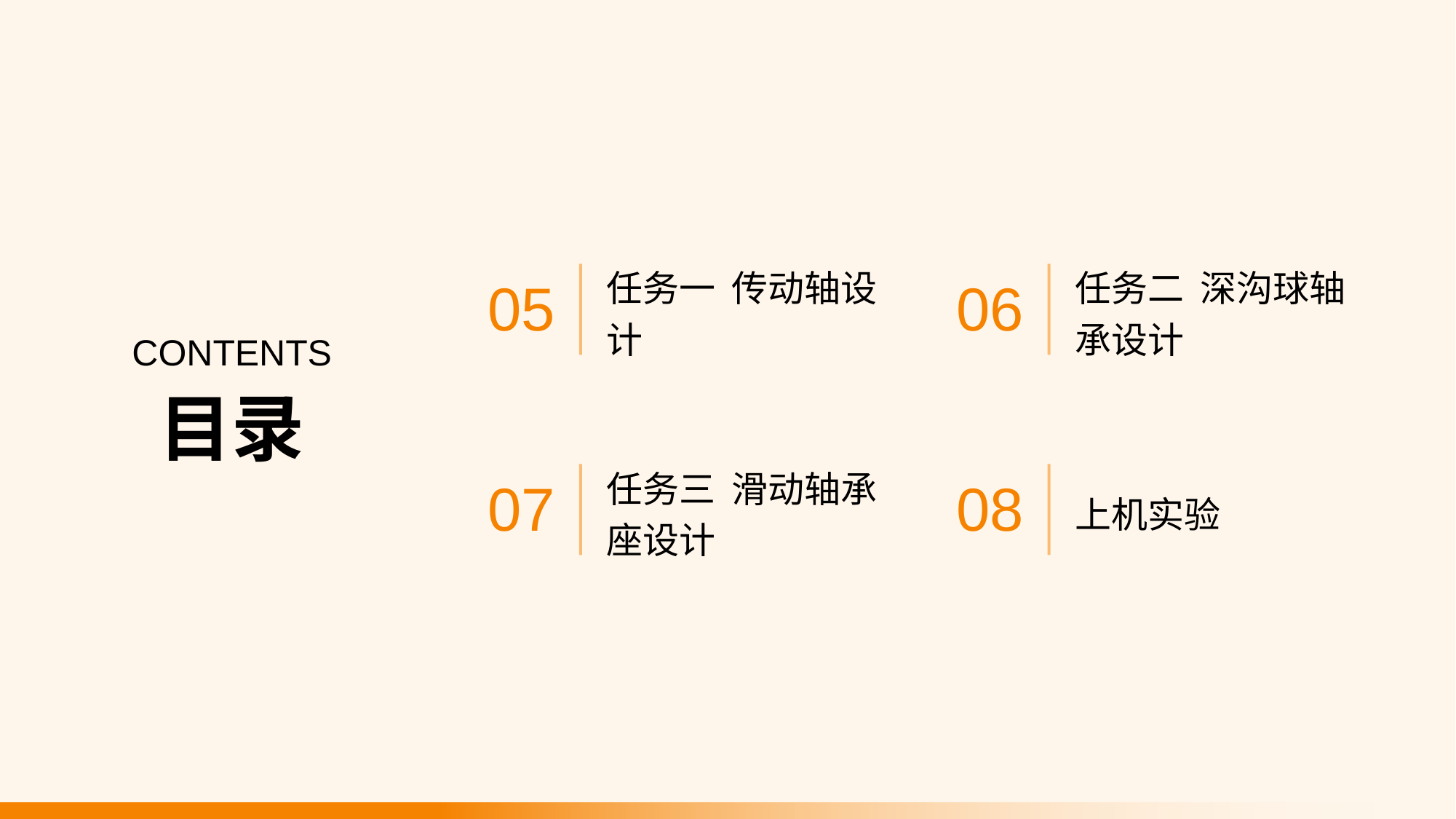

任务一  传动轴设计
任务二  深沟球轴承设计

05
06
CONTENTS
目录
任务三  滑动轴承座设计
上机实验

07
08